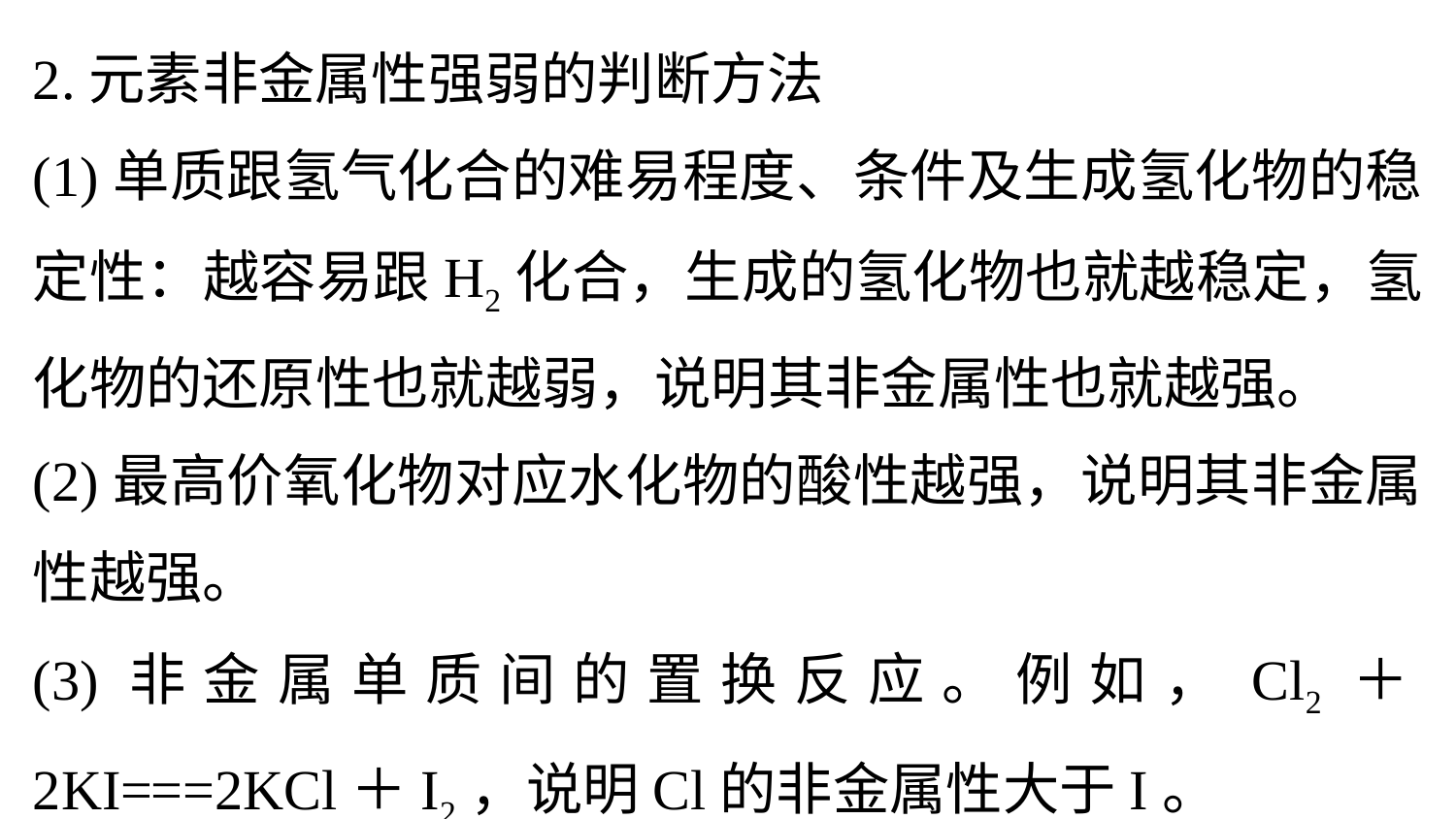

2.元素非金属性强弱的判断方法
(1)单质跟氢气化合的难易程度、条件及生成氢化物的稳定性：越容易跟H2化合，生成的氢化物也就越稳定，氢化物的还原性也就越弱，说明其非金属性也就越强。
(2)最高价氧化物对应水化物的酸性越强，说明其非金属性越强。
(3)非金属单质间的置换反应。例如，Cl2＋2KI===2KCl＋I2，说明Cl的非金属性大于I。